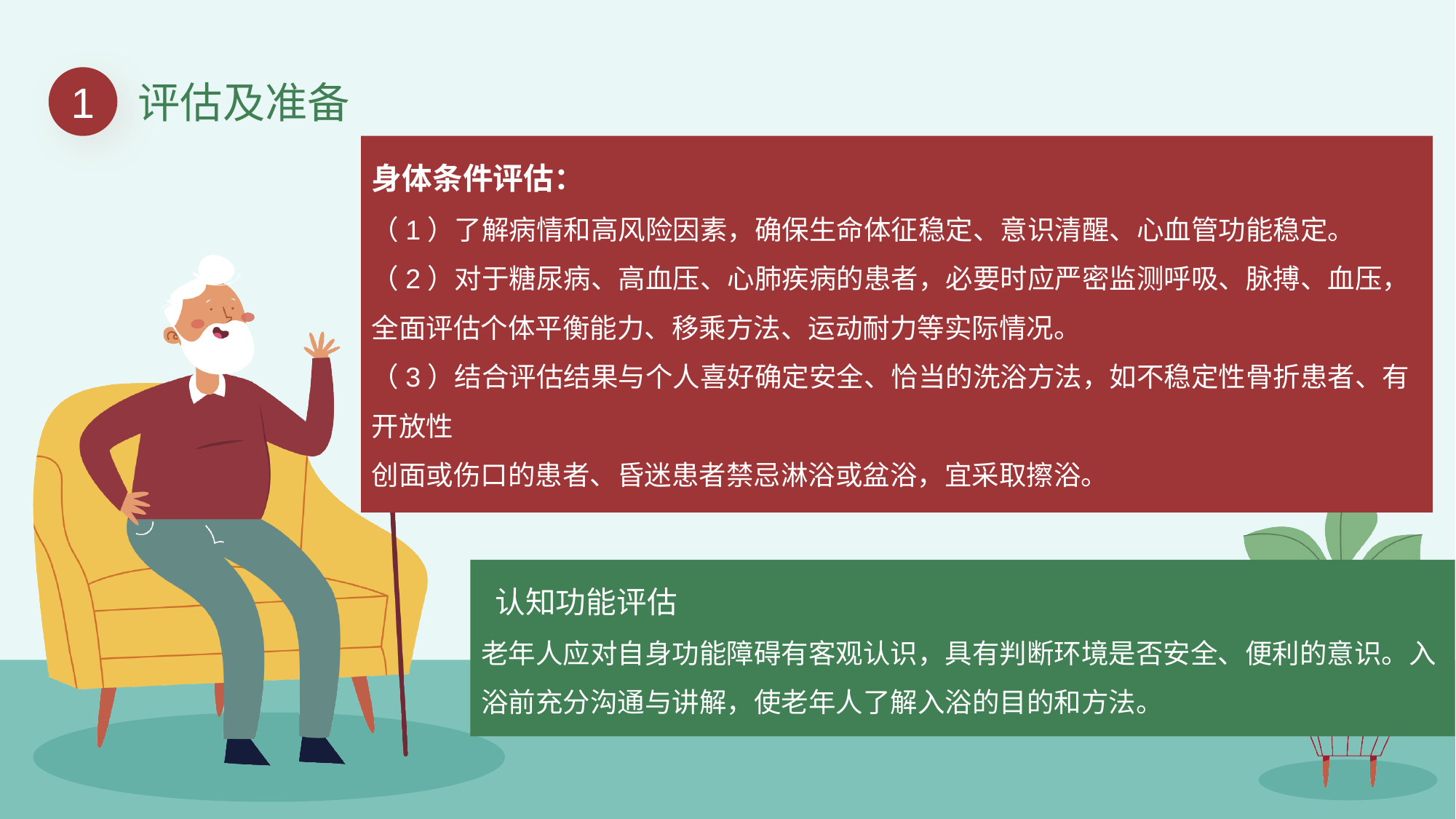

1
评估及准备
身体条件评估：
（1）了解病情和高风险因素，确保生命体征稳定、意识清醒、心血管功能稳定。
（2）对于糖尿病、高血压、心肺疾病的患者，必要时应严密监测呼吸、脉搏、血压，全面评估个体平衡能力、移乘方法、运动耐力等实际情况。
（3）结合评估结果与个人喜好确定安全、恰当的洗浴方法，如不稳定性骨折患者、有开放性
创面或伤口的患者、昏迷患者禁忌淋浴或盆浴，宜采取擦浴。
 认知功能评估
老年人应对自身功能障碍有客观认识，具有判断环境是否安全、便利的意识。入浴前充分沟通与讲解，使老年人了解入浴的目的和方法。